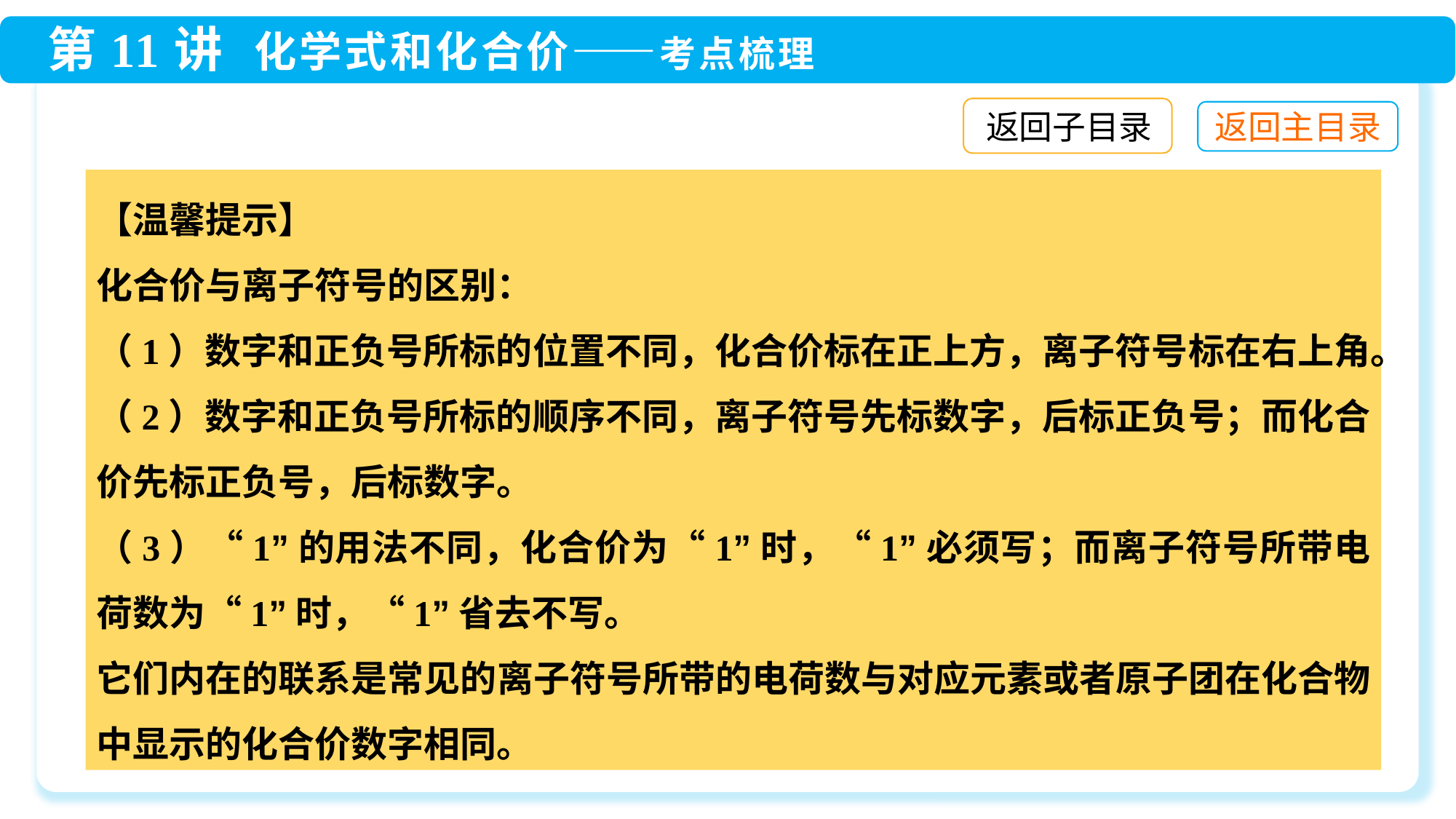

返回子目录
【温馨提示】
化合价与离子符号的区别：
（1）数字和正负号所标的位置不同，化合价标在正上方，离子符号标在右上角。
（2）数字和正负号所标的顺序不同，离子符号先标数字，后标正负号；而化合价先标正负号，后标数字。
（3）“1”的用法不同，化合价为“1”时，“1”必须写；而离子符号所带电荷数为“1”时，“1”省去不写。
它们内在的联系是常见的离子符号所带的电荷数与对应元素或者原子团在化合物中显示的化合价数字相同。